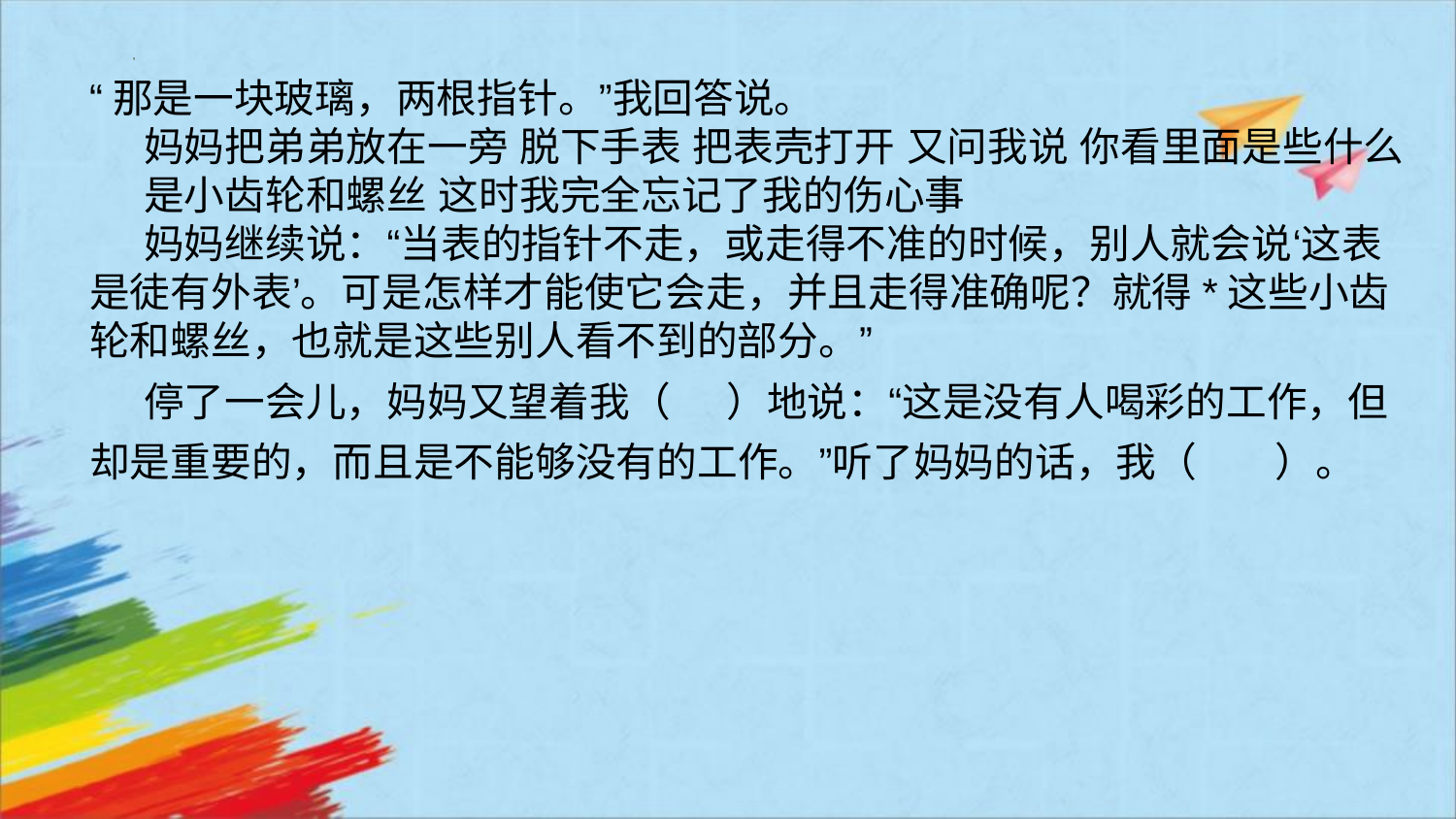

“那是一块玻璃，两根指针。”我回答说。
    妈妈把弟弟放在一旁 脱下手表 把表壳打开 又问我说 你看里面是些什么
    是小齿轮和螺丝 这时我完全忘记了我的伤心事
    妈妈继续说：“当表的指针不走，或走得不准的时候，别人就会说‘这表是徒有外表’。可是怎样才能使它会走，并且走得准确呢？就得*这些小齿轮和螺丝，也就是这些别人看不到的部分。”
    停了一会儿，妈妈又望着我（     ）地说：“这是没有人喝彩的工作，但却是重要的，而且是不能够没有的工作。”听了妈妈的话，我（       ）。